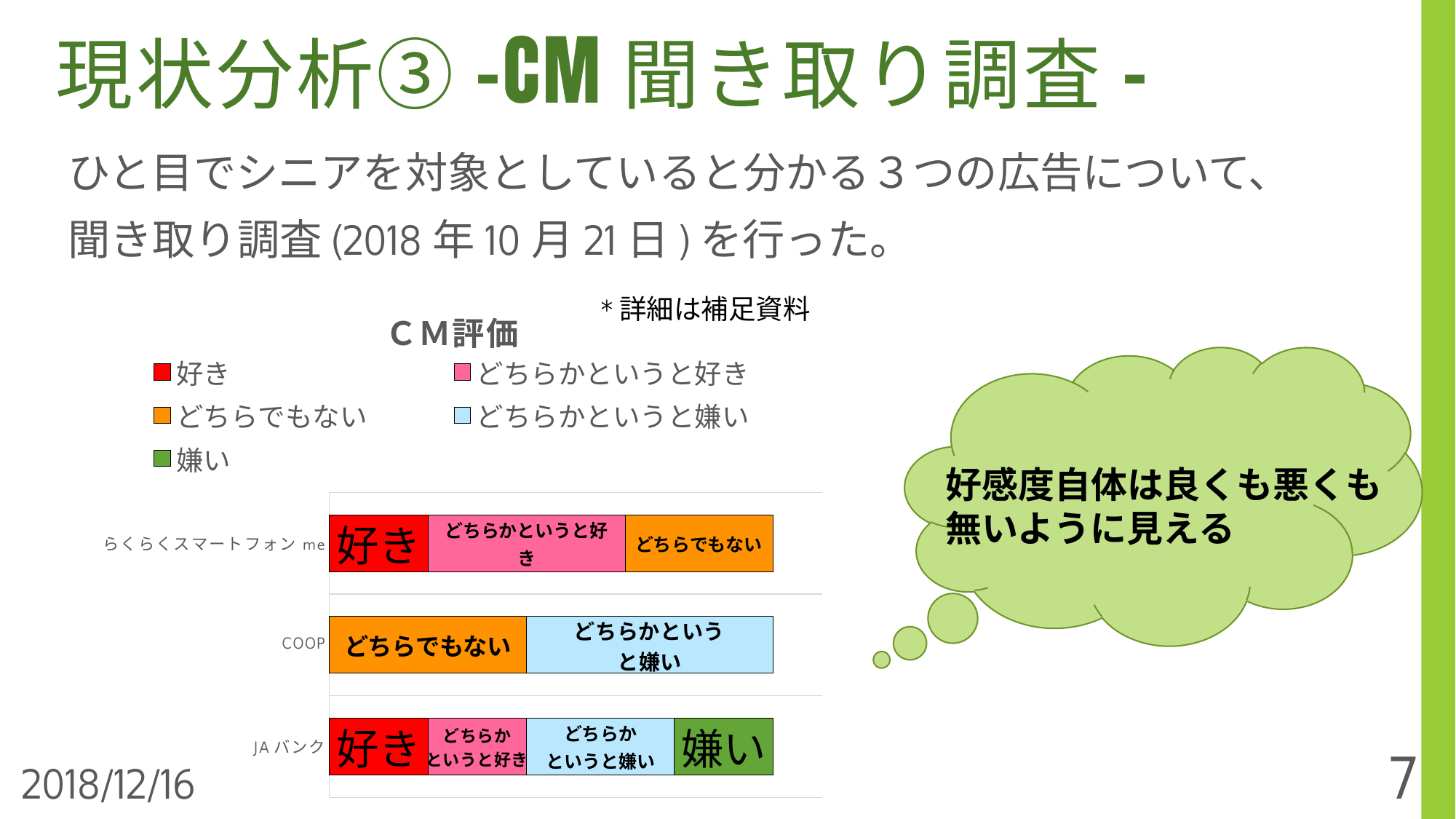

現状分析③-CM聞き取り調査-
ひと目でシニアを対象としていると分かる３つの広告について、
聞き取り調査(2018年10月21日)を行った。

[unsupported chart]

*詳細は補足資料

好感度自体は良くも悪くも
無いように見える
7
2018/12/16